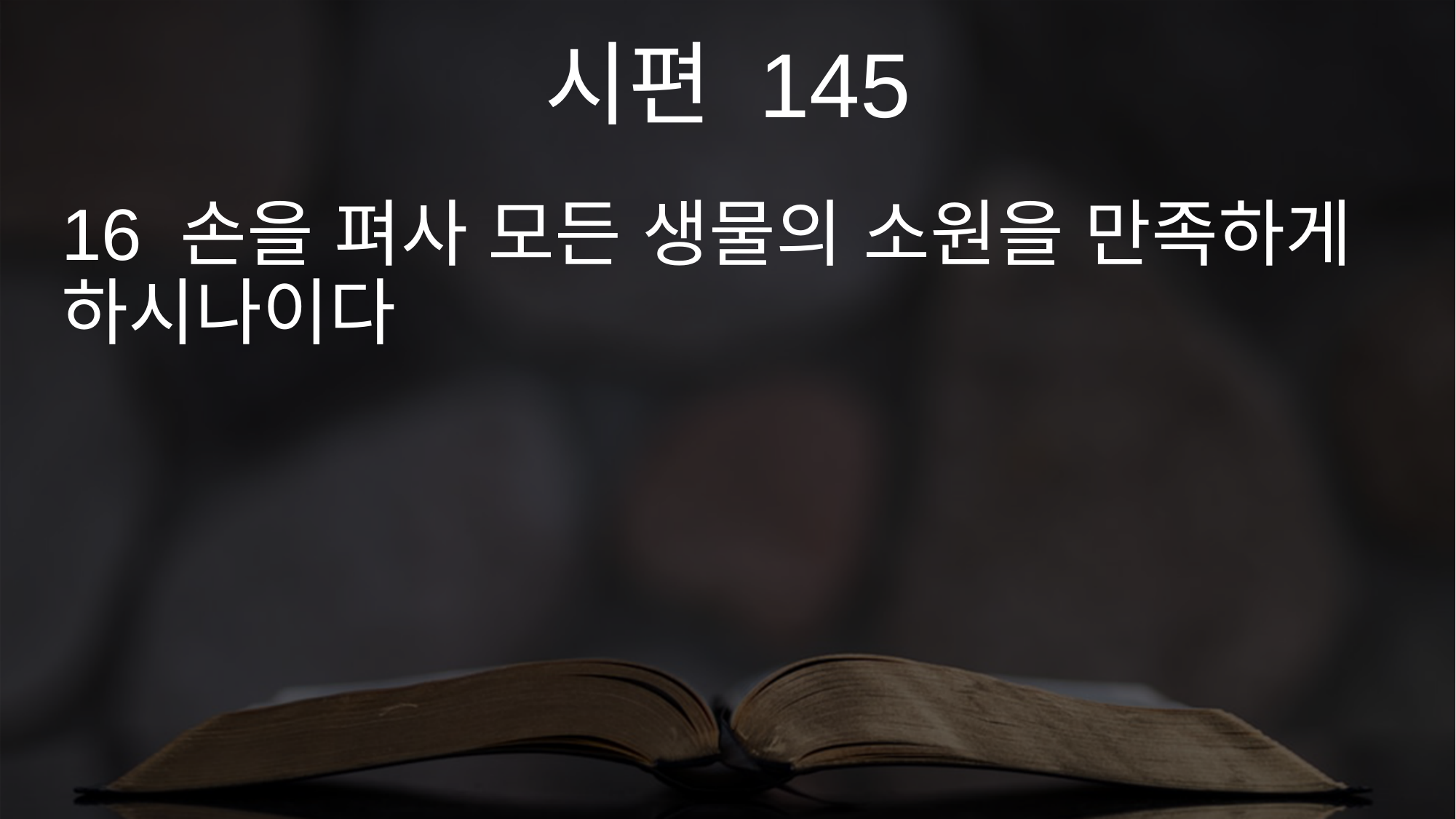

시편 145
16 손을 펴사 모든 생물의 소원을 만족하게 하시나이다